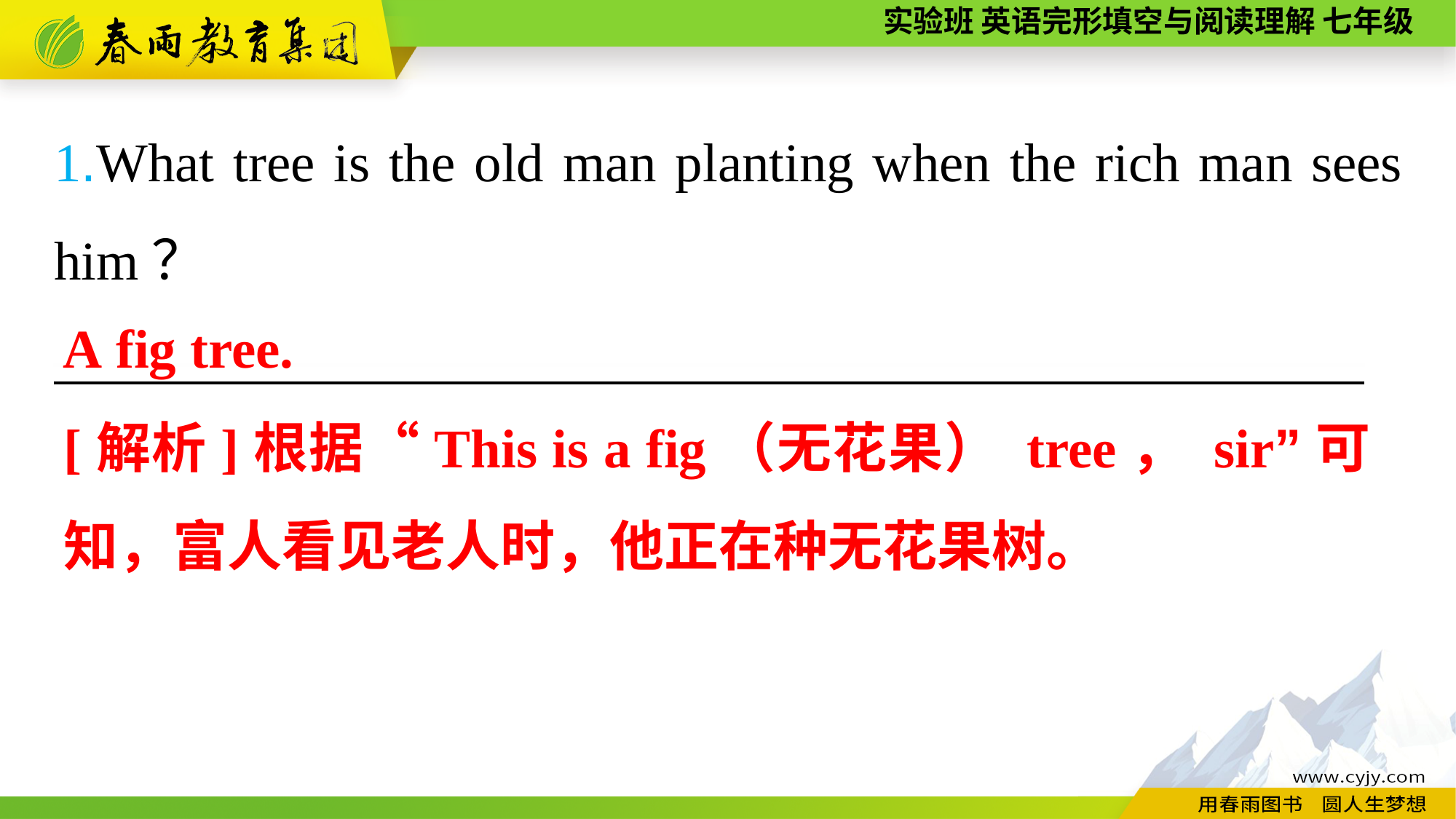

1.What tree is the old man planting when the rich man sees him？
————————————————————————
A fig tree.
[解析]根据“This is a fig（无花果） tree， sir”可知，富人看见老人时，他正在种无花果树。